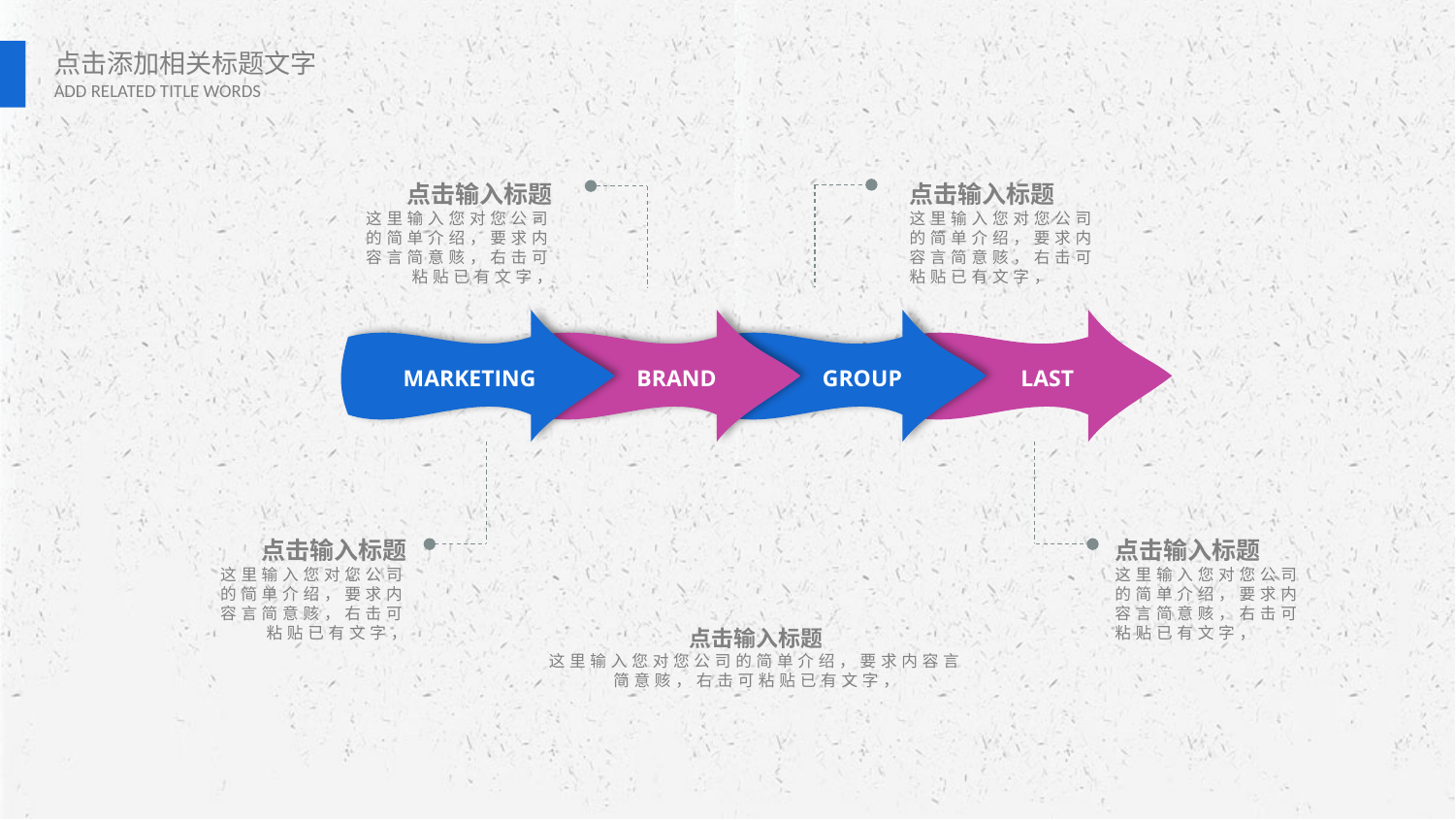

点击输入标题
这里输入您对您公司的简单介绍，要求内容言简意赅，右击可粘贴已有文字，
点击输入标题
这里输入您对您公司的简单介绍，要求内容言简意赅，右击可粘贴已有文字，

MARKETING

BRAND

GROUP

LAST
点击输入标题
这里输入您对您公司的简单介绍，要求内容言简意赅，右击可粘贴已有文字，
点击输入标题
这里输入您对您公司的简单介绍，要求内容言简意赅，右击可粘贴已有文字，
点击输入标题
这里输入您对您公司的简单介绍，要求内容言简意赅，右击可粘贴已有文字，